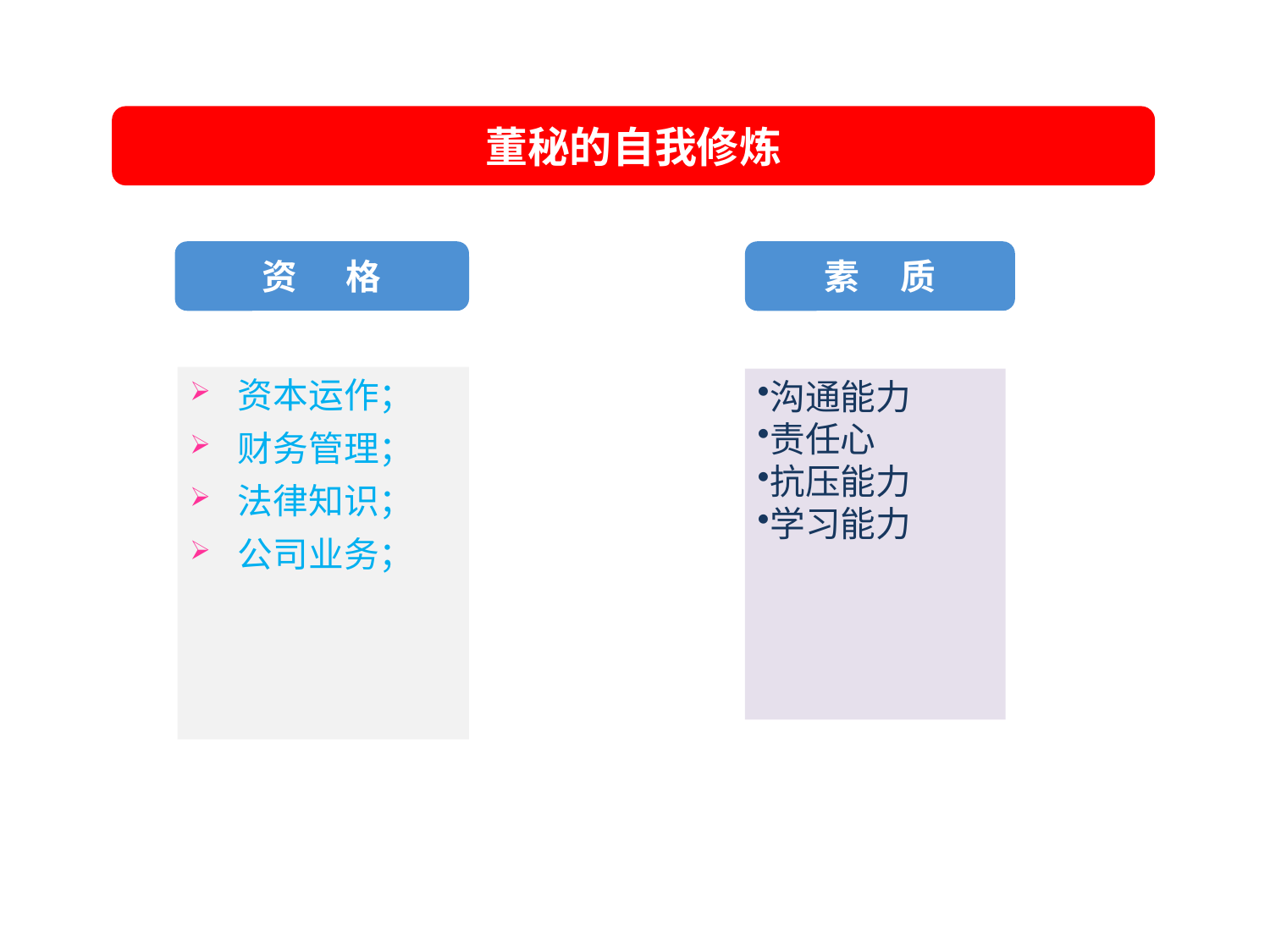

董秘的自我修炼
资      格
素     质
资本运作；
财务管理；
法律知识；
公司业务；

沟通能力
责任心
抗压能力
学习能力